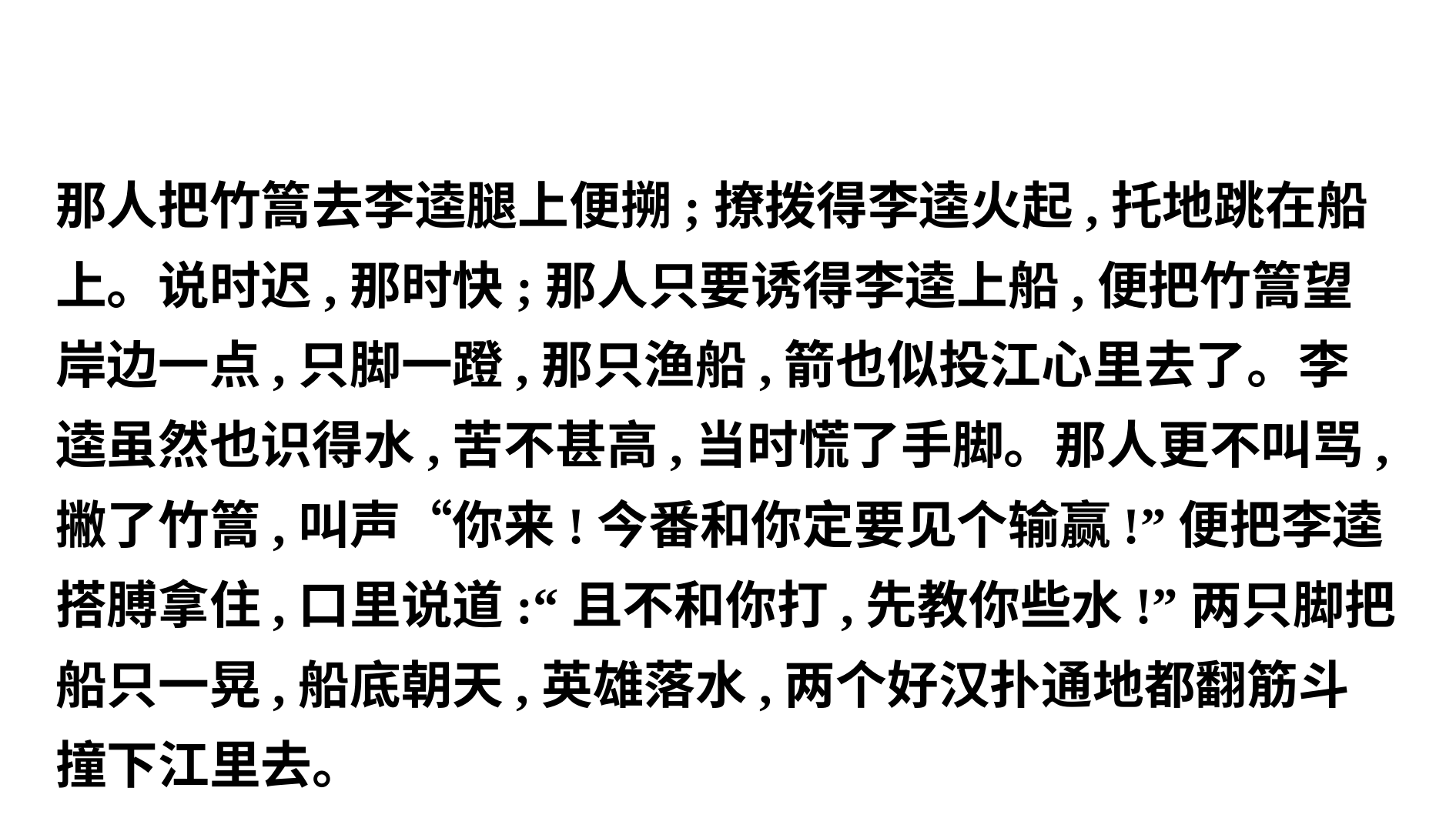

那人把竹篙去李逵腿上便搠;撩拨得李逵火起,托地跳在船上。说时迟,那时快;那人只要诱得李逵上船,便把竹篙望岸边一点,只脚一蹬,那只渔船,箭也似投江心里去了。李逵虽然也识得水,苦不甚高,当时慌了手脚。那人更不叫骂,撇了竹篙,叫声“你来!今番和你定要见个输赢!”便把李逵搭膊拿住,口里说道:“且不和你打,先教你些水!”两只脚把船只一晃,船底朝天,英雄落水,两个好汉扑通地都翻筋斗撞下江里去。